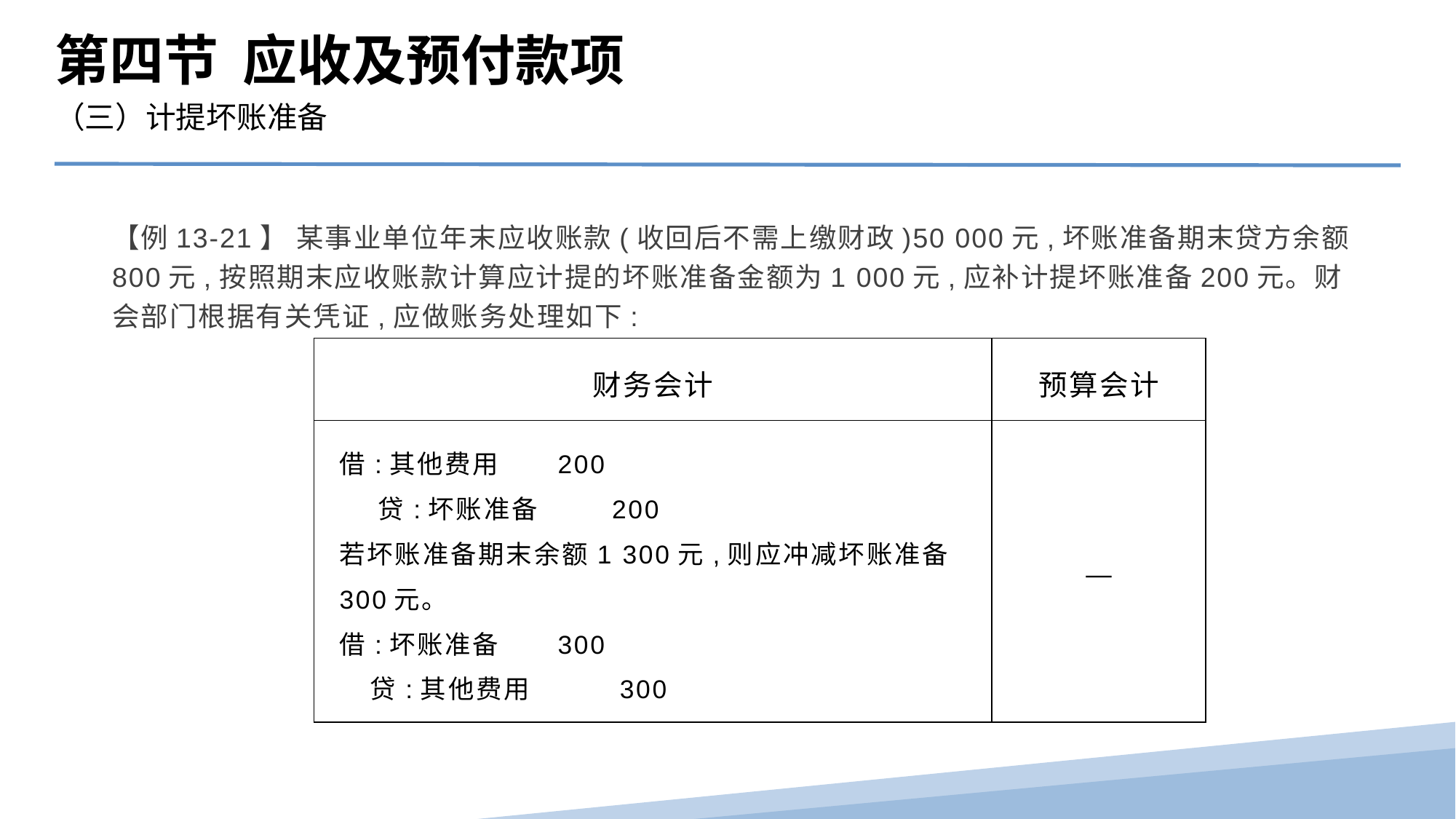

第四节  应收及预付款项
（三）计提坏账准备
【例13-21】 某事业单位年末应收账款(收回后不需上缴财政)50 000元,坏账准备期末贷方余额800元,按照期末应收账款计算应计提的坏账准备金额为1 000元,应补计提坏账准备200元。财会部门根据有关凭证,应做账务处理如下:
| 财务会计 | 预算会计 |
| --- | --- |
| 借:其他费用 200 贷:坏账准备 200 若坏账准备期末余额1 300元,则应冲减坏账准备300元。 借:坏账准备 300 贷:其他费用 300 | — |